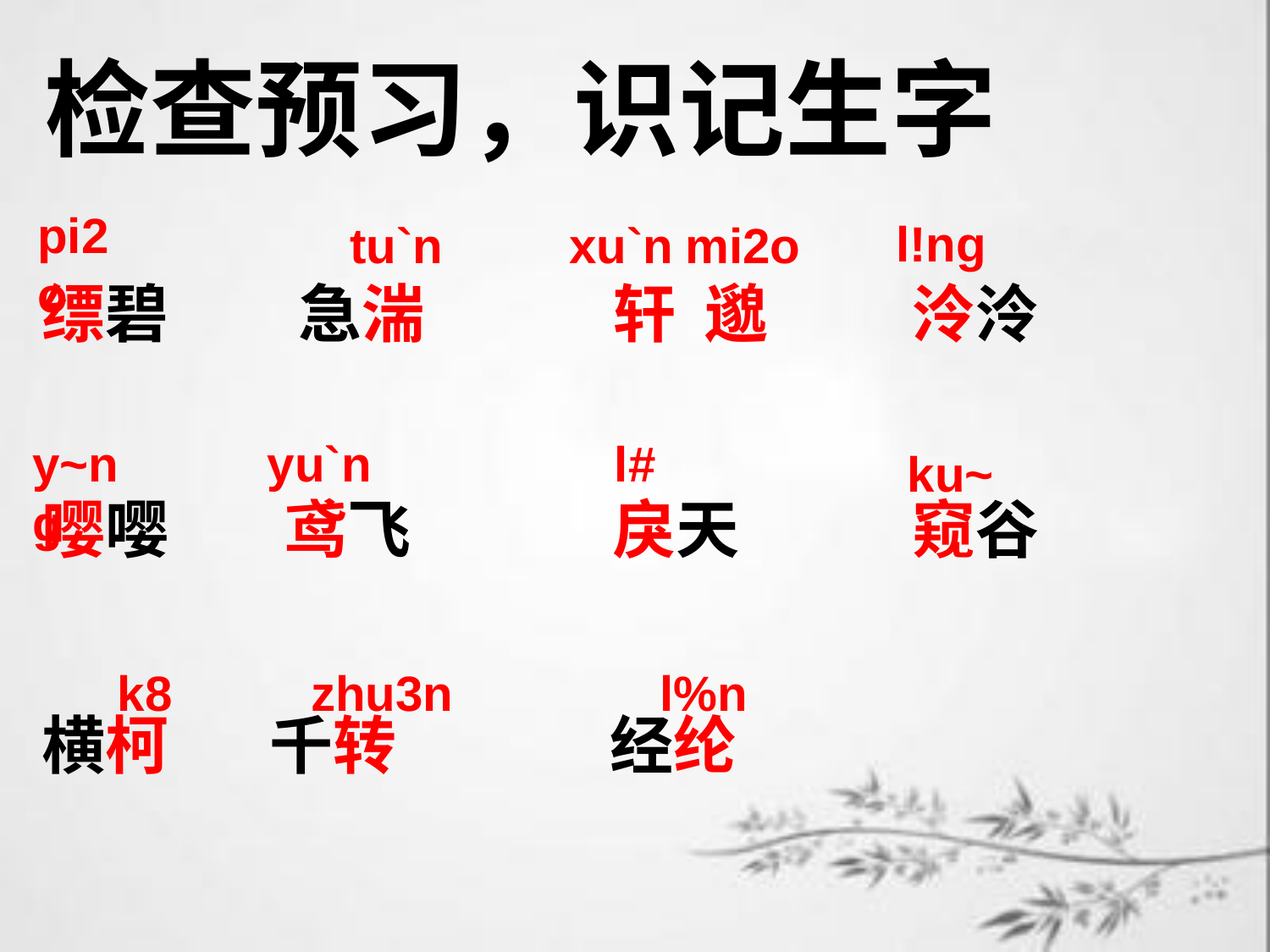

检查预习，识记生字
pi2o
l!ng
tu`n
xu`n mi2o
缥碧         急湍             轩  邈          泠泠

嘤嘤        鸢飞              戾天            窥谷

横柯       千转　　      经纶

y~ng
yu`n
l#
ku~
k8
zhu3n
l%n